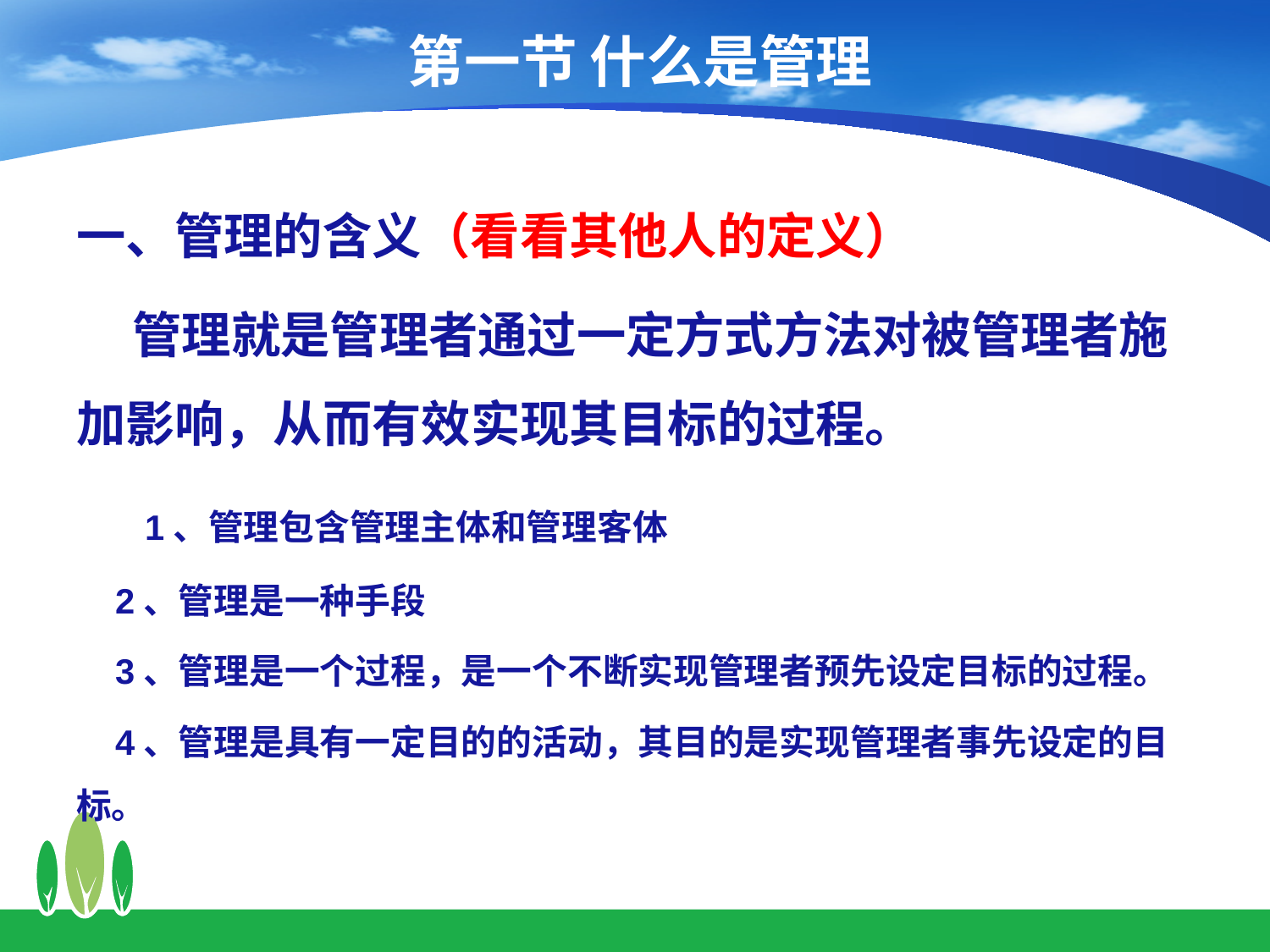

# 第一节 什么是管理
一、管理的含义（看看其他人的定义）
    管理就是管理者通过一定方式方法对被管理者施加影响，从而有效实现其目标的过程。
    1、管理包含管理主体和管理客体
    2、管理是一种手段
    3、管理是一个过程，是一个不断实现管理者预先设定目标的过程。
    4、管理是具有一定目的的活动，其目的是实现管理者事先设定的目标。

5